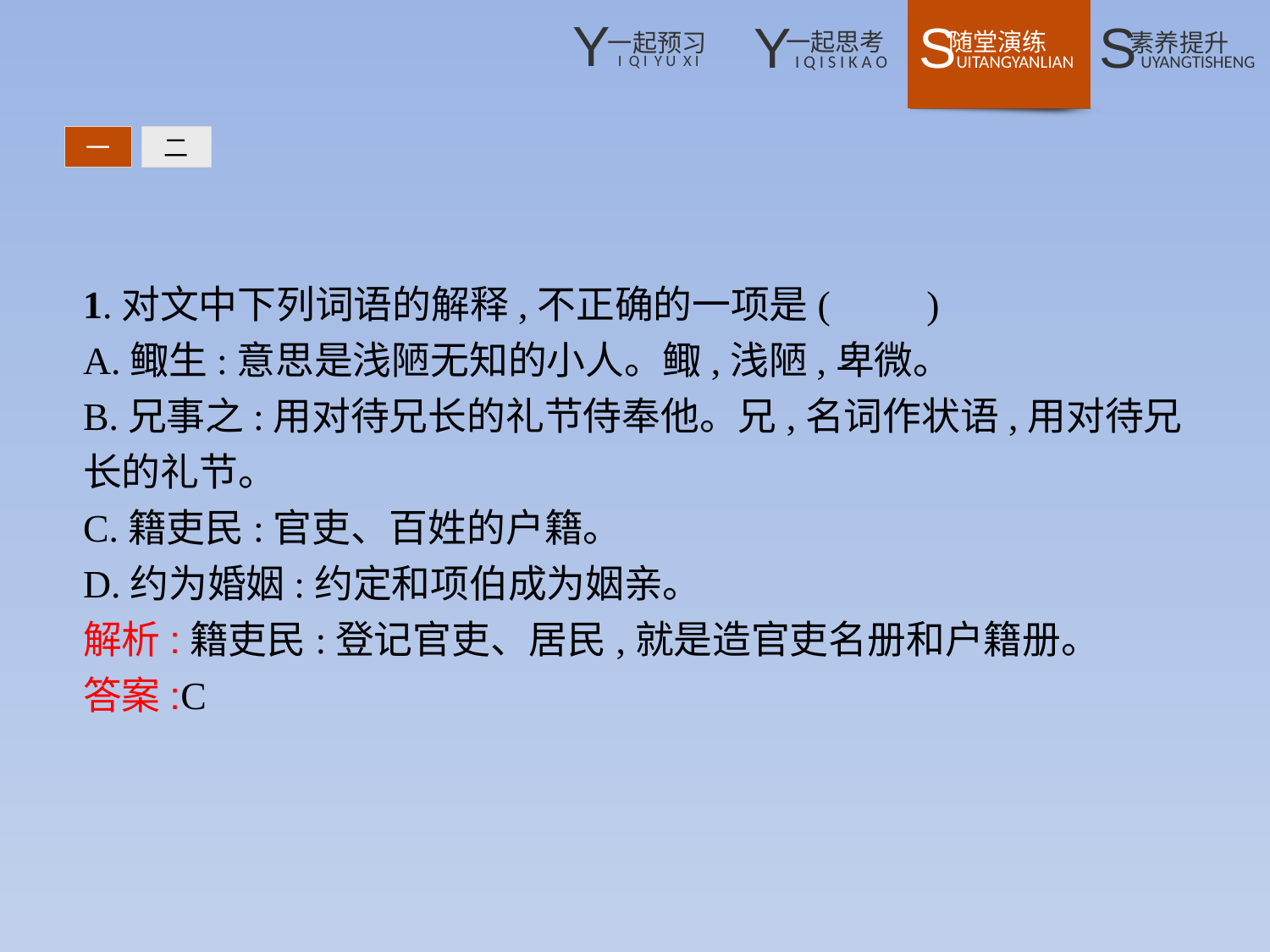

一
二
1.对文中下列词语的解释,不正确的一项是(　　)
A.鲰生:意思是浅陋无知的小人。鲰,浅陋,卑微。
B.兄事之:用对待兄长的礼节侍奉他。兄,名词作状语,用对待兄长的礼节。
C.籍吏民:官吏、百姓的户籍。
D.约为婚姻:约定和项伯成为姻亲。
解析:籍吏民:登记官吏、居民,就是造官吏名册和户籍册。
答案:C